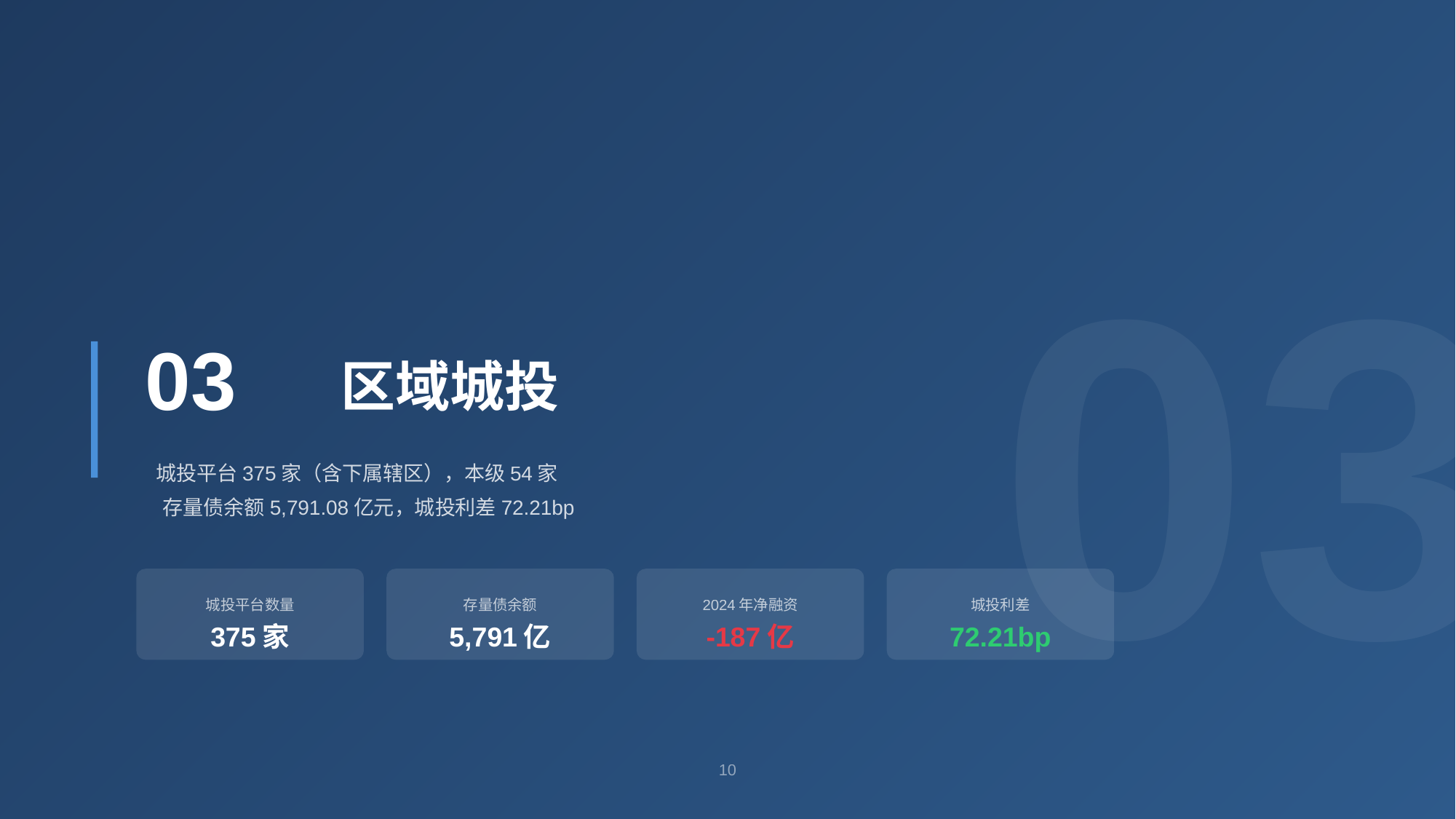

03
03

区域城投
城投平台375家（含下属辖区），本级54家
存量债余额5,791.08亿元，城投利差72.21bp

城投平台数量
375家

存量债余额
5,791亿

2024年净融资
-187亿

城投利差
72.21bp
10